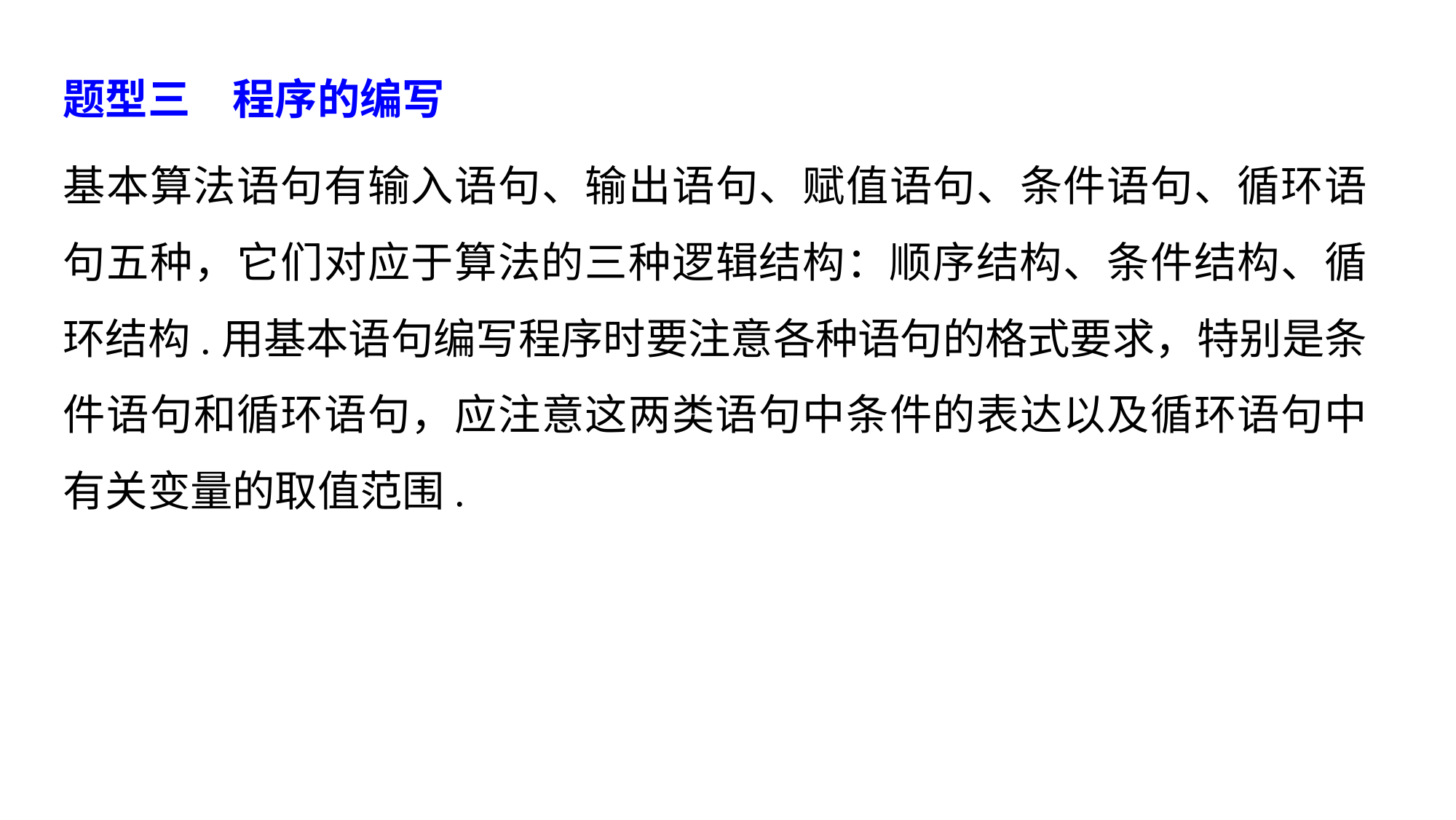

题型三　程序的编写
基本算法语句有输入语句、输出语句、赋值语句、条件语句、循环语句五种，它们对应于算法的三种逻辑结构：顺序结构、条件结构、循环结构.用基本语句编写程序时要注意各种语句的格式要求，特别是条件语句和循环语句，应注意这两类语句中条件的表达以及循环语句中有关变量的取值范围.